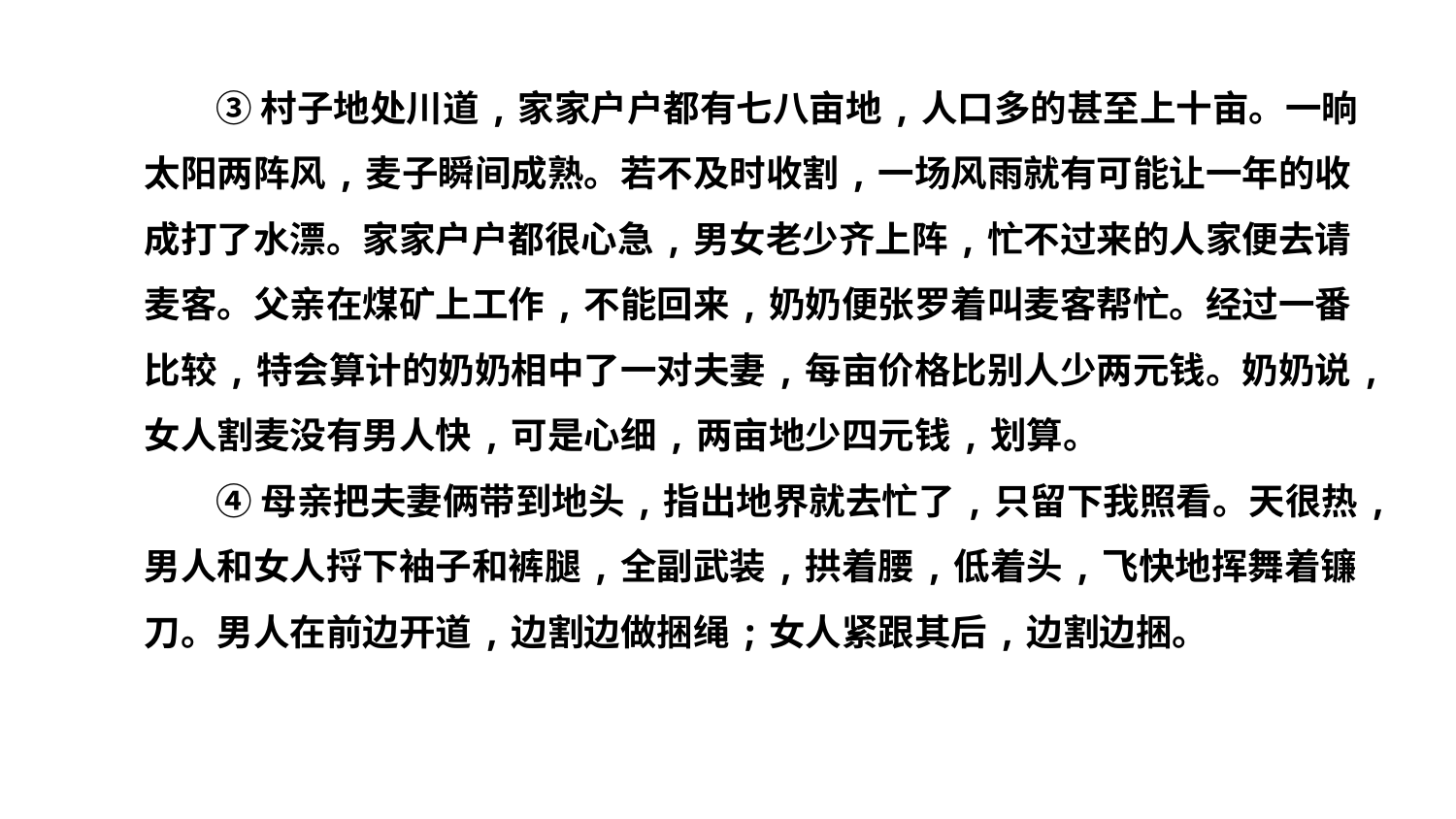

③村子地处川道,家家户户都有七八亩地,人口多的甚至上十亩。一晌太阳两阵风,麦子瞬间成熟。若不及时收割,一场风雨就有可能让一年的收成打了水漂。家家户户都很心急,男女老少齐上阵,忙不过来的人家便去请麦客。父亲在煤矿上工作,不能回来,奶奶便张罗着叫麦客帮忙。经过一番比较,特会算计的奶奶相中了一对夫妻,每亩价格比别人少两元钱。奶奶说,女人割麦没有男人快,可是心细,两亩地少四元钱,划算。
④母亲把夫妻俩带到地头,指出地界就去忙了,只留下我照看。天很热,男人和女人捋下袖子和裤腿,全副武装,拱着腰,低着头,飞快地挥舞着镰刀。男人在前边开道,边割边做捆绳;女人紧跟其后,边割边捆。